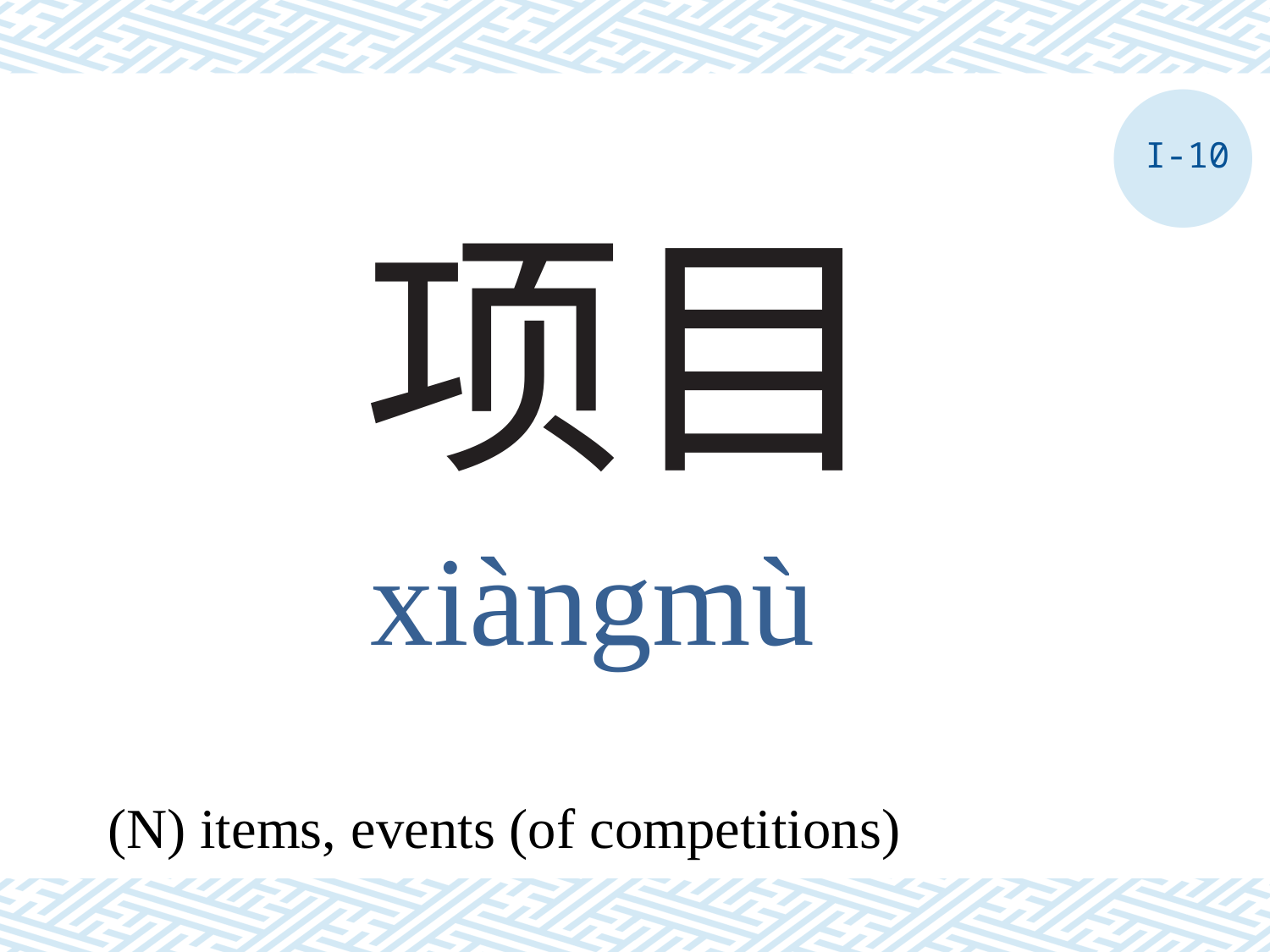

I-10

# 项目
xiàngmù
(N) items, events (of competitions)